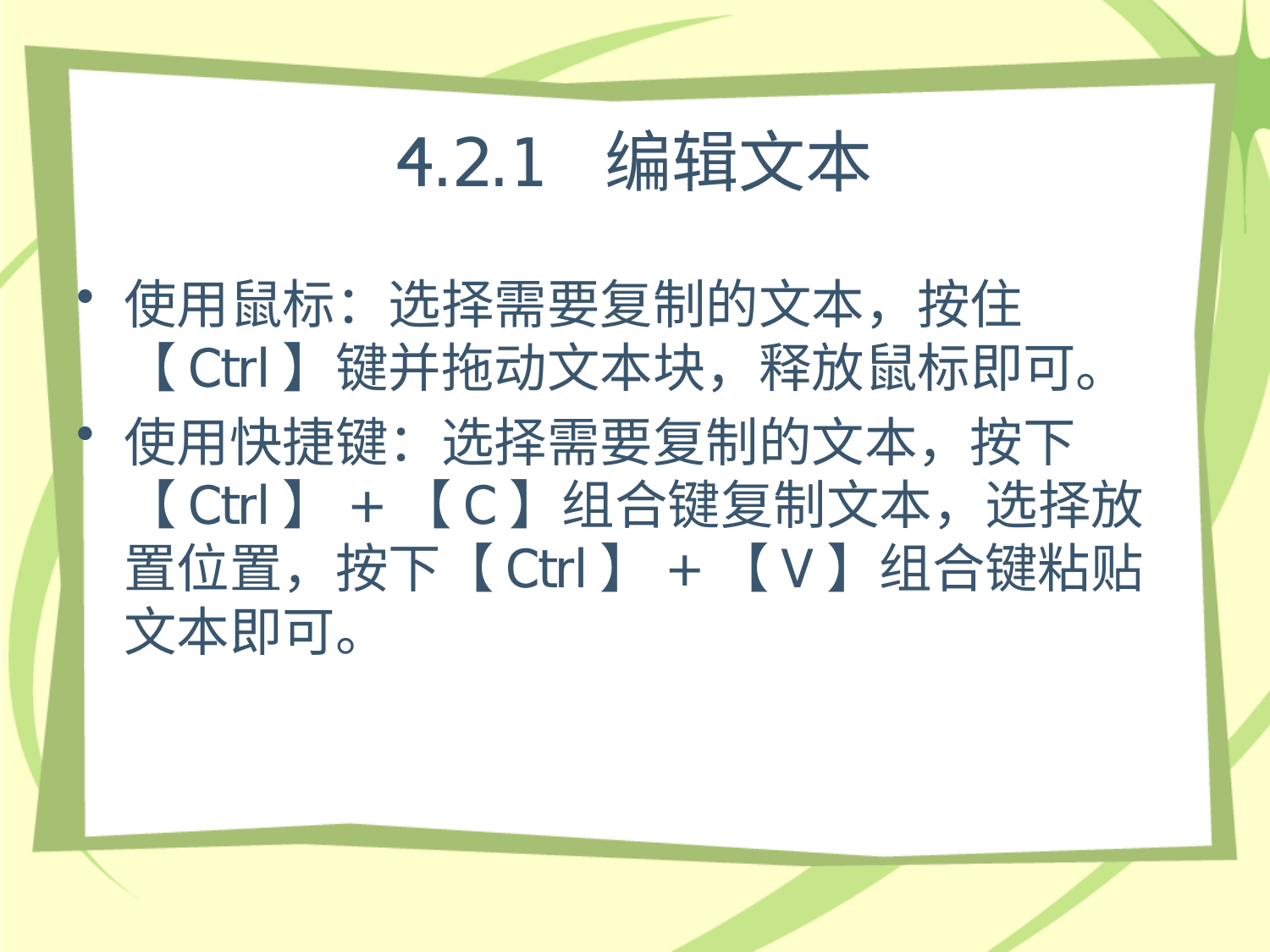

# 4.2.1  编辑文本
使用鼠标：选择需要复制的文本，按住【Ctrl】键并拖动文本块，释放鼠标即可。
使用快捷键：选择需要复制的文本，按下【Ctrl】+【C】组合键复制文本，选择放置位置，按下【Ctrl】+【V】组合键粘贴文本即可。